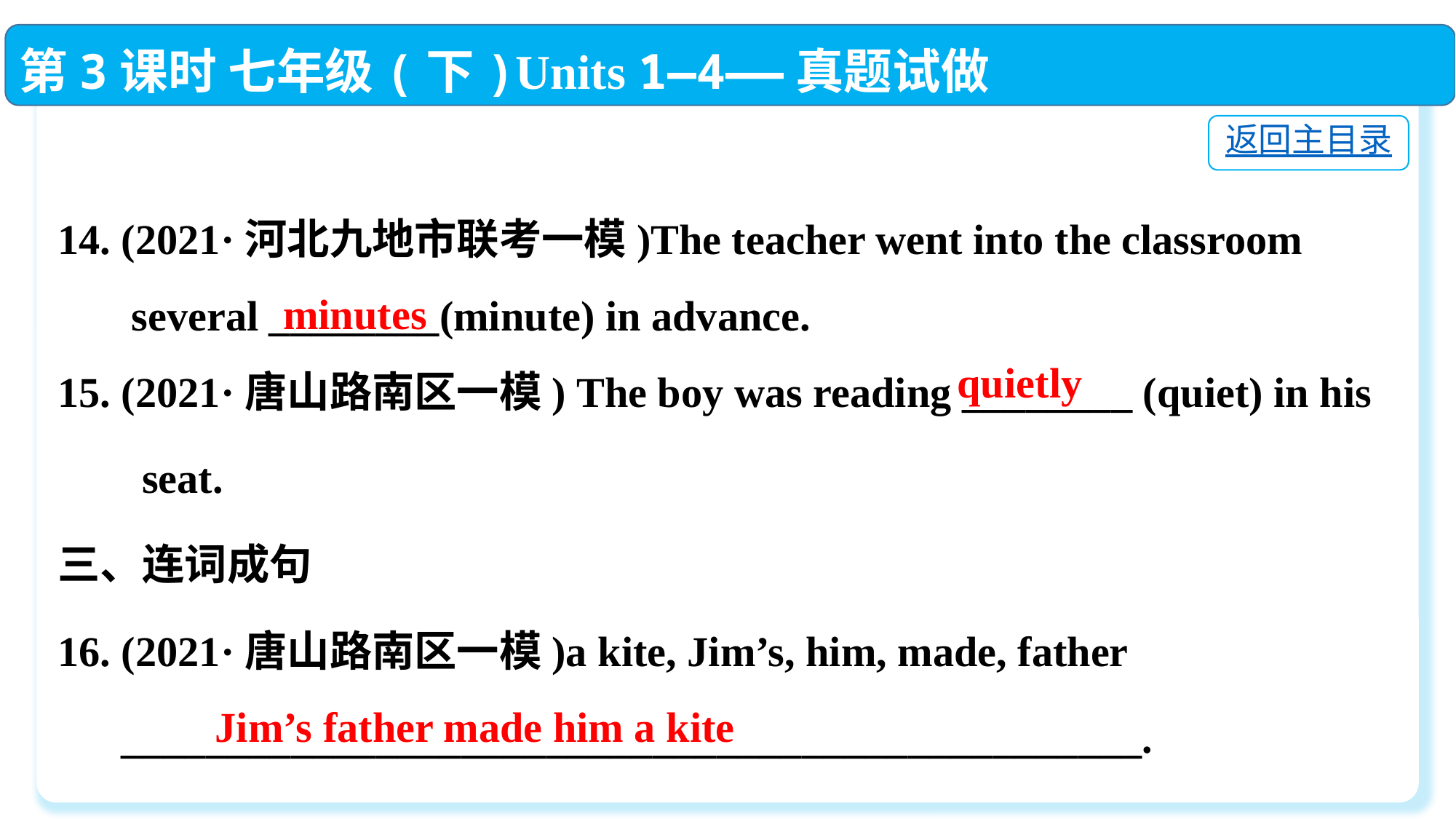

第3课时 七年级(下)Units 1—4——真题试做

返回主目录
14. (2021·河北九地市联考一模)The teacher went into the classroom
       several ________(minute) in advance.
15. (2021·唐山路南区一模) The boy was reading ________ (quiet) in his
        seat.
三、连词成句
16. (2021·唐山路南区一模)a kite, Jim’s, him, made, father
      ________________________________________________.

minutes
quietly
Jim’s father made him a kite